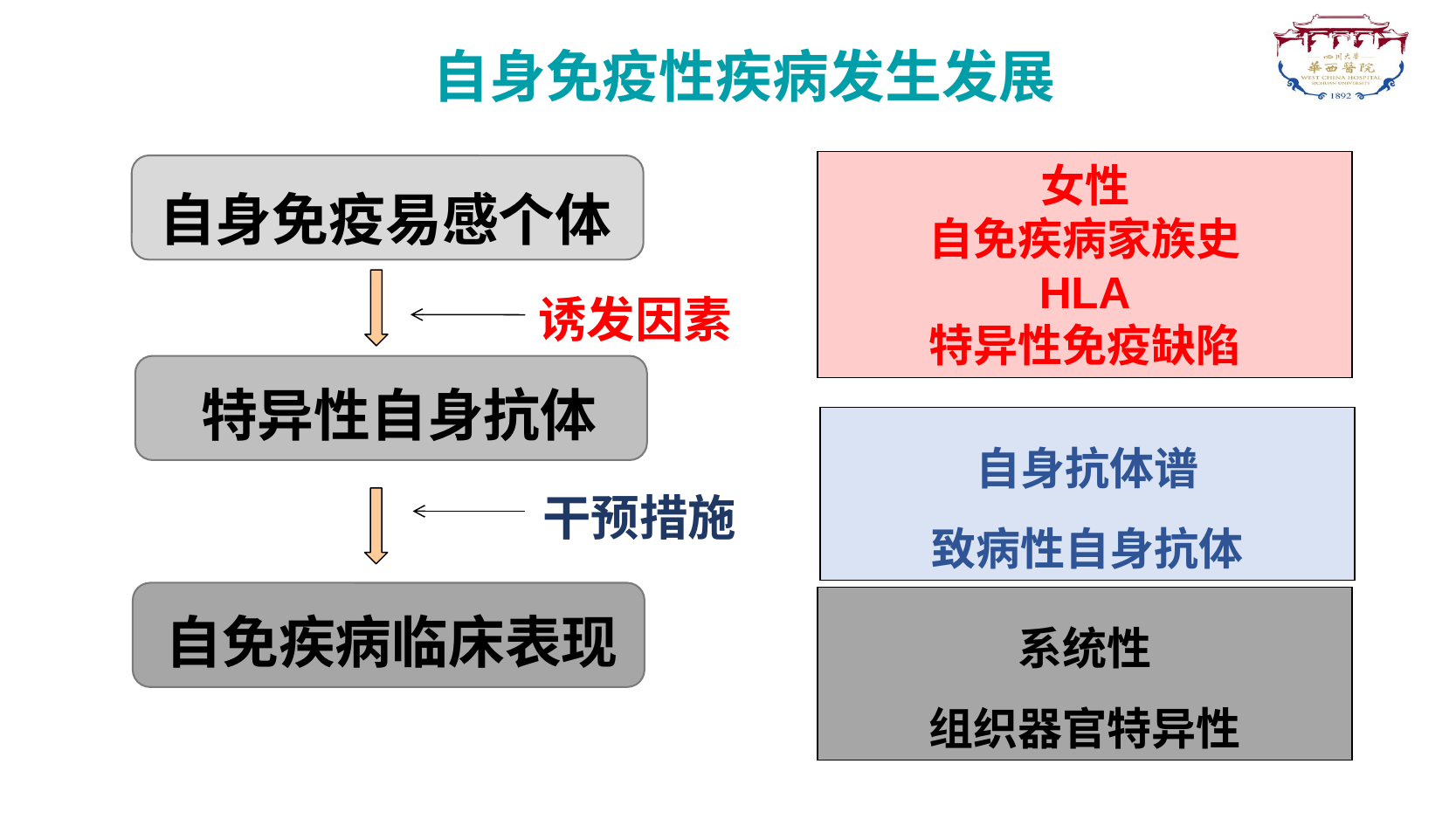

自身免疫性疾病发生发展
女性
自免疾病家族史
HLA
特异性免疫缺陷

自身免疫易感个体

诱发因素

特异性自身抗体
自身抗体谱
致病性自身抗体
干预措施

系统性
组织器官特异性
自免疾病临床表现